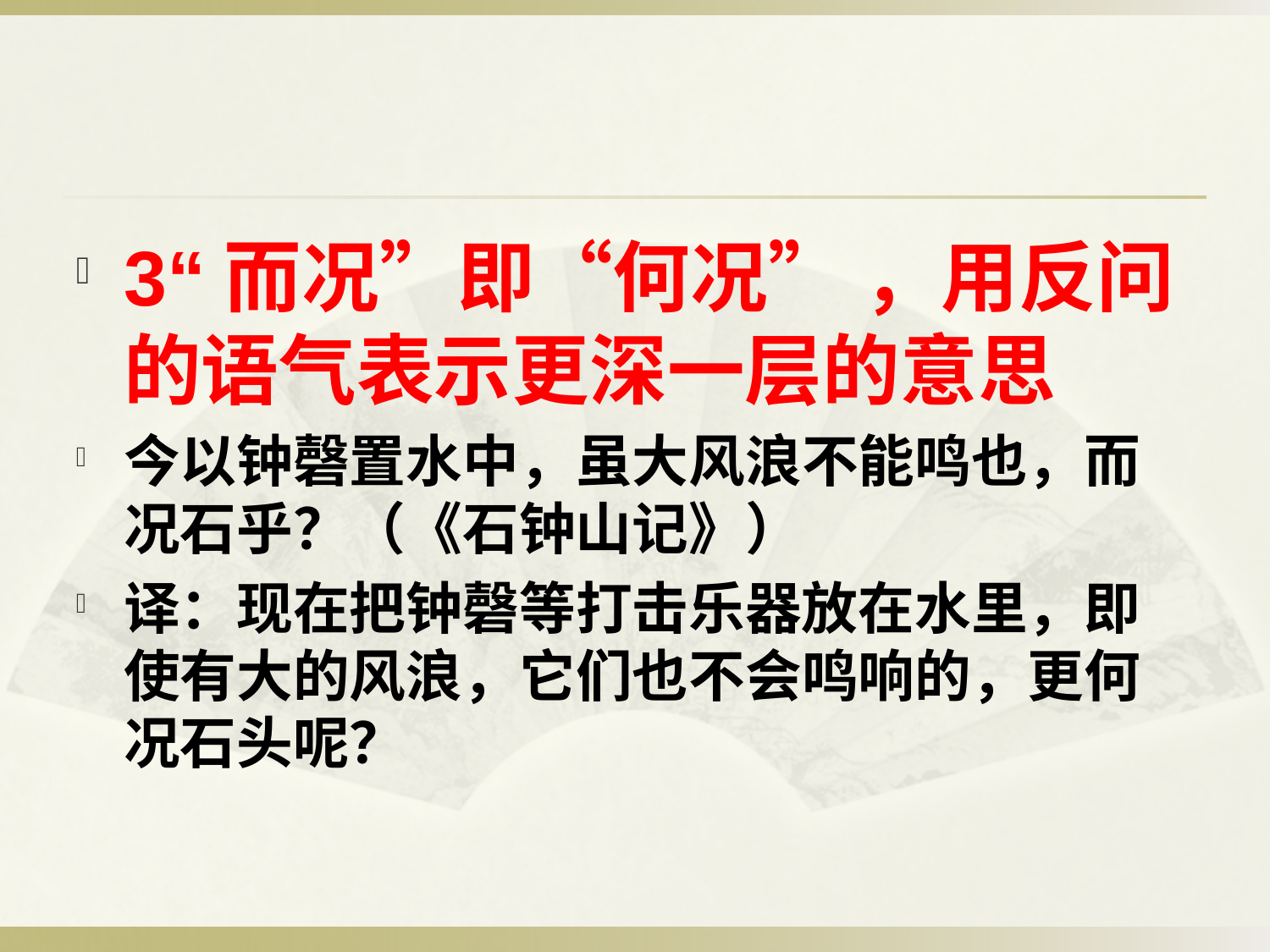

#
3“而况”即“何况” ，用反问的语气表示更深一层的意思
今以钟磬置水中，虽大风浪不能鸣也，而况石乎？（《石钟山记》）
译：现在把钟磬等打击乐器放在水里，即使有大的风浪，它们也不会鸣响的，更何况石头呢？